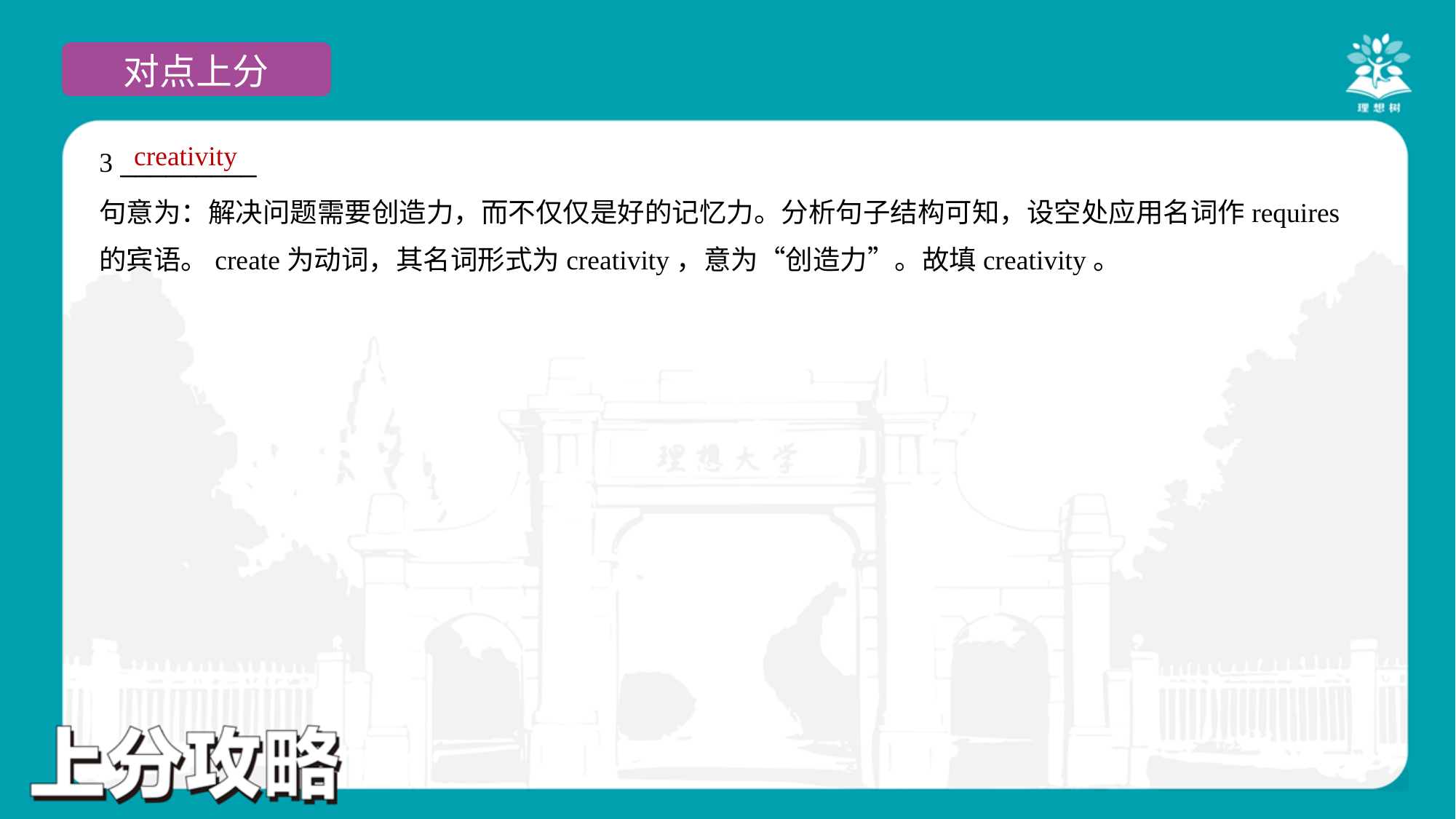

creativity
3 _________
句意为：解决问题需要创造力，而不仅仅是好的记忆力。分析句子结构可知，设空处应用名词作requires
的宾语。create为动词，其名词形式为creativity，意为“创造力”。故填creativity。